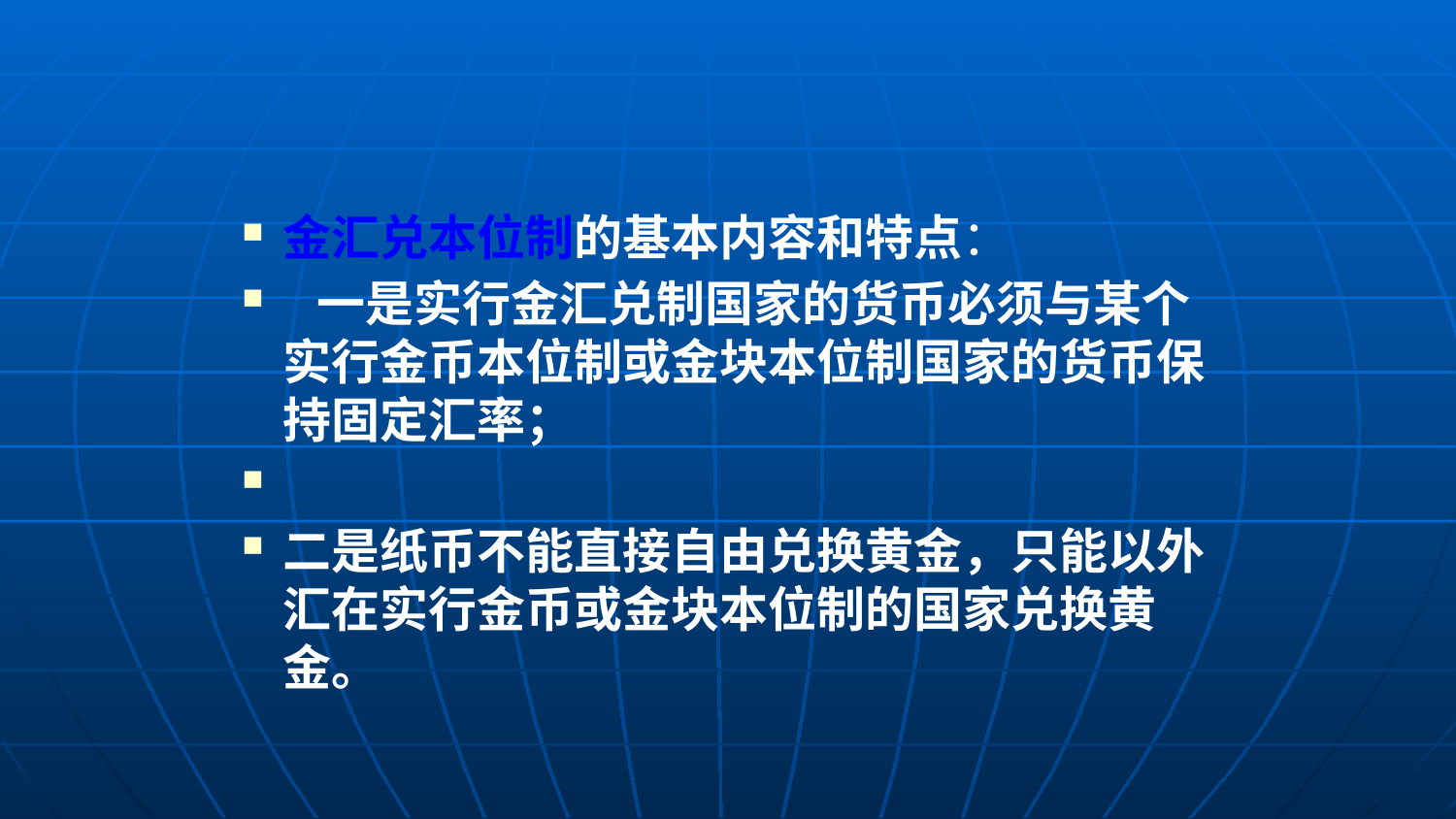

#
金汇兑本位制的基本内容和特点：
  一是实行金汇兑制国家的货币必须与某个实行金币本位制或金块本位制国家的货币保持固定汇率；

二是纸币不能直接自由兑换黄金，只能以外汇在实行金币或金块本位制的国家兑换黄金。